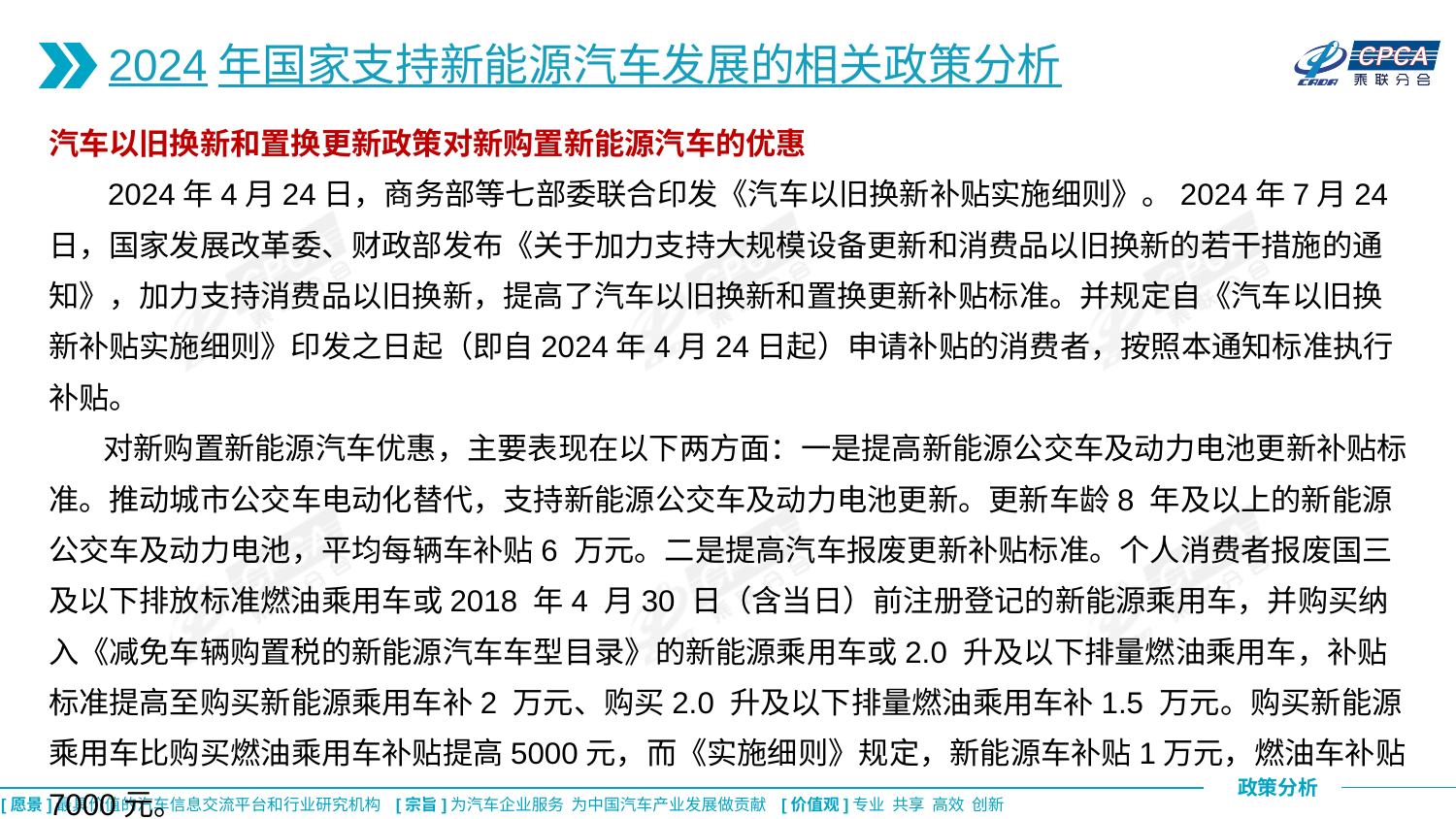

2024年国家支持新能源汽车发展的相关政策分析
汽车以旧换新和置换更新政策对新购置新能源汽车的优惠
       2024年4月24日，商务部等七部委联合印发《汽车以旧换新补贴实施细则》。2024年7月24日，国家发展改革委、财政部发布《关于加力支持大规模设备更新和消费品以旧换新的若干措施的通知》，加力支持消费品以旧换新，提高了汽车以旧换新和置换更新补贴标准。并规定自《汽车以旧换新补贴实施细则》印发之日起（即自2024年4月24日起）申请补贴的消费者，按照本通知标准执行补贴。
       对新购置新能源汽车优惠，主要表现在以下两方面：一是提高新能源公交车及动力电池更新补贴标准。推动城市公交车电动化替代，支持新能源公交车及动力电池更新。更新车龄8 年及以上的新能源公交车及动力电池，平均每辆车补贴6 万元。二是提高汽车报废更新补贴标准。个人消费者报废国三及以下排放标准燃油乘用车或2018 年4 月30 日（含当日）前注册登记的新能源乘用车，并购买纳入《减免车辆购置税的新能源汽车车型目录》的新能源乘用车或2.0 升及以下排量燃油乘用车，补贴标准提高至购买新能源乘用车补2 万元、购买2.0 升及以下排量燃油乘用车补1.5 万元。购买新能源乘用车比购买燃油乘用车补贴提高5000元，而《实施细则》规定，新能源车补贴1万元，燃油车补贴7000元。